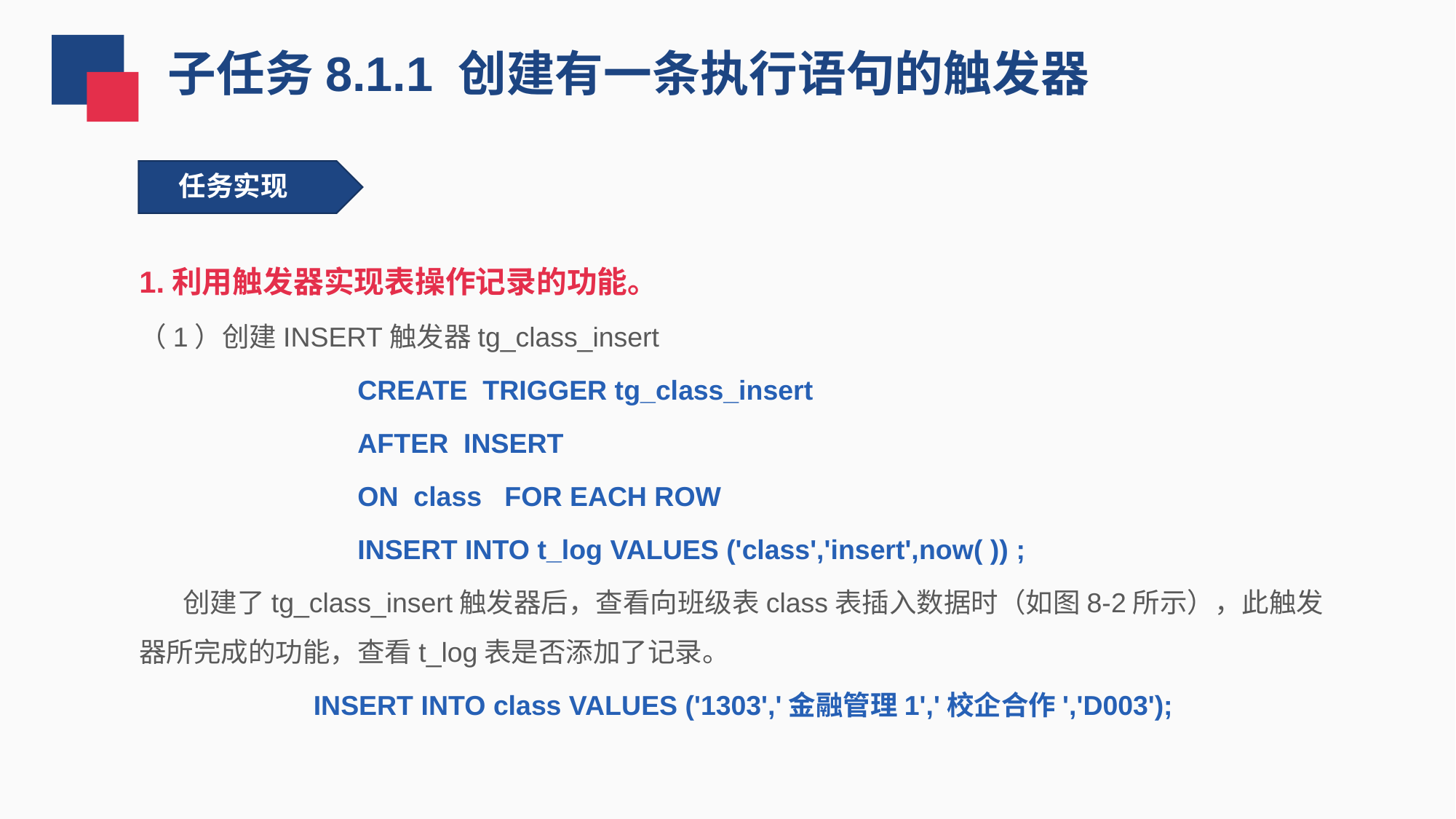

子任务8.1.1 创建有一条执行语句的触发器

任务实现
1.利用触发器实现表操作记录的功能。
（1）创建INSERT触发器tg_class_insert
CREATE  TRIGGER tg_class_insert
AFTER  INSERT
ON  class   FOR EACH ROW
INSERT INTO t_log VALUES ('class','insert',now( )) ;
      创建了tg_class_insert触发器后，查看向班级表class表插入数据时（如图8-2所示），此触发器所完成的功能，查看t_log表是否添加了记录。
INSERT INTO class VALUES ('1303','金融管理1','校企合作','D003');